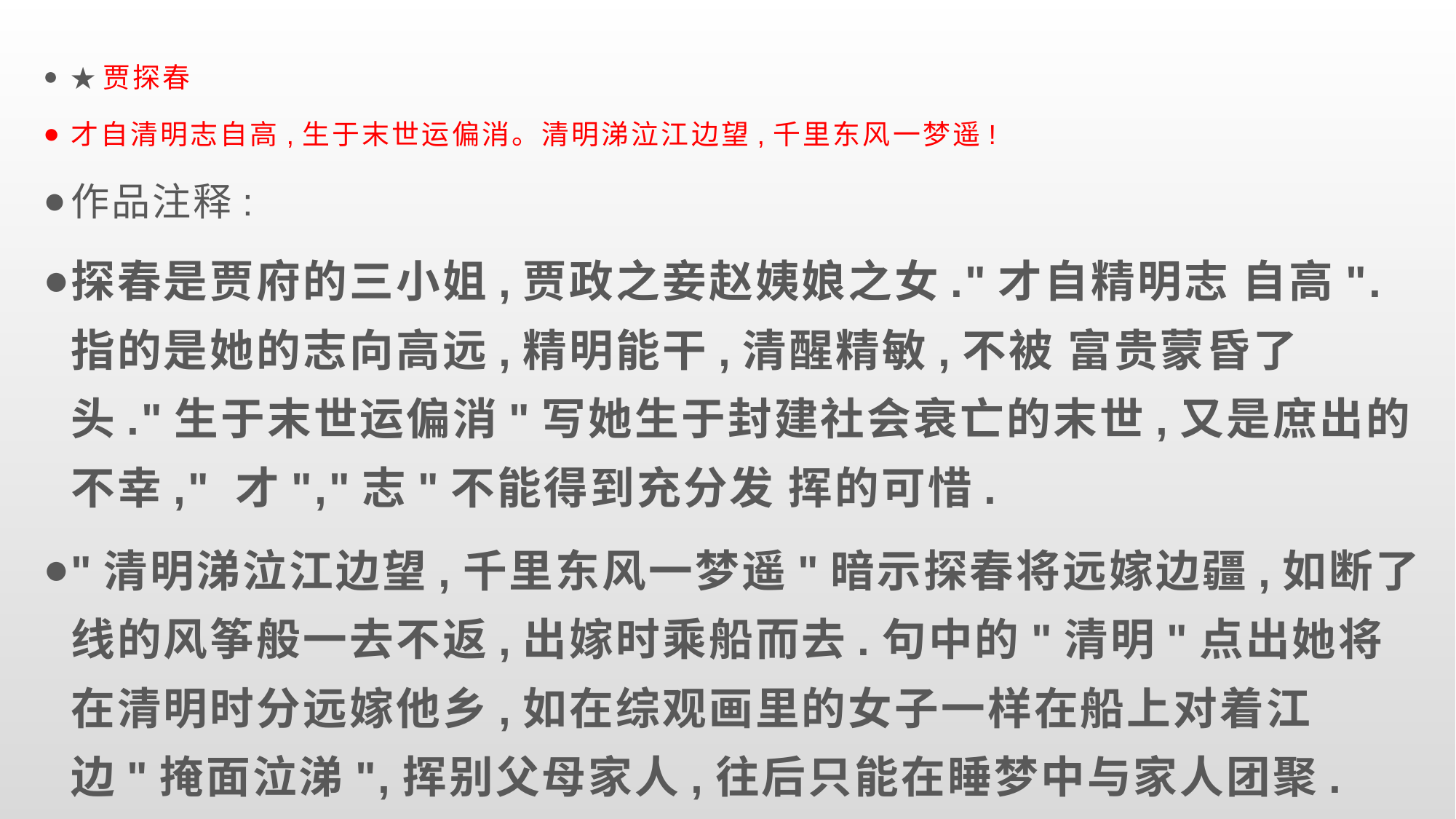

★贾探春
才自清明志自高,生于末世运偏消。清明涕泣江边望,千里东风一梦遥!
作品注释:
探春是贾府的三小姐,贾政之妾赵姨娘之女."才自精明志 自高".指的是她的志向高远,精明能干,清醒精敏,不被 富贵蒙昏了头."生于末世运偏消"写她生于封建社会衰亡的末世,又是庶出的不幸," 才","志"不能得到充分发 挥的可惜.
"清明涕泣江边望,千里东风一梦遥"暗示探春将远嫁边疆,如断了线的风筝般一去不返,出嫁时乘船而去.句中的"清明"点出她将在清明时分远嫁他乡,如在综观画里的女子一样在船上对着江边"掩面泣涕",挥别父母家人,往后只能在睡梦中与家人团聚.
#